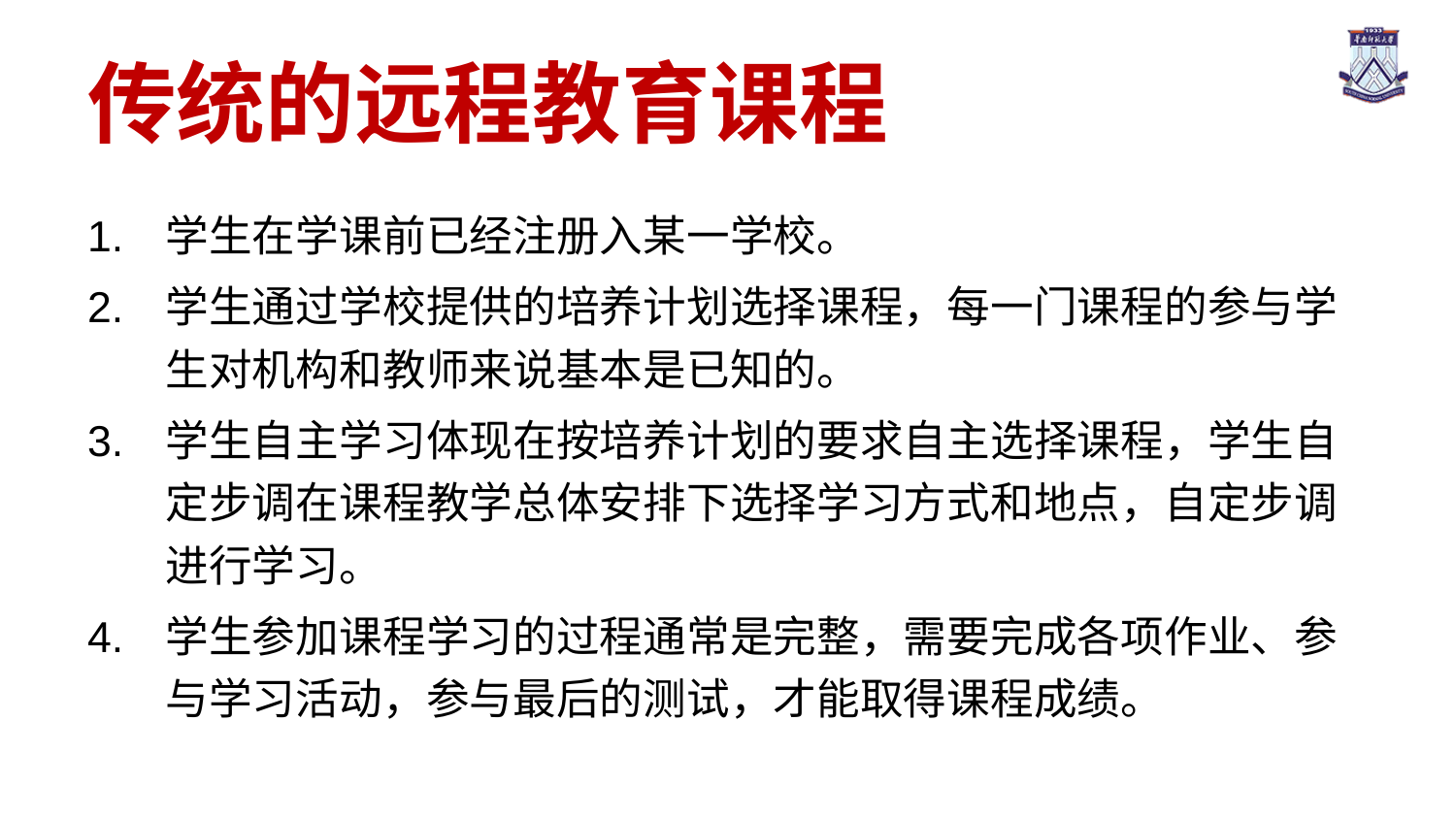

# 传统的远程教育课程
学生在学课前已经注册入某一学校。
学生通过学校提供的培养计划选择课程，每一门课程的参与学生对机构和教师来说基本是已知的。
学生自主学习体现在按培养计划的要求自主选择课程，学生自定步调在课程教学总体安排下选择学习方式和地点，自定步调进行学习。
学生参加课程学习的过程通常是完整，需要完成各项作业、参与学习活动，参与最后的测试，才能取得课程成绩。